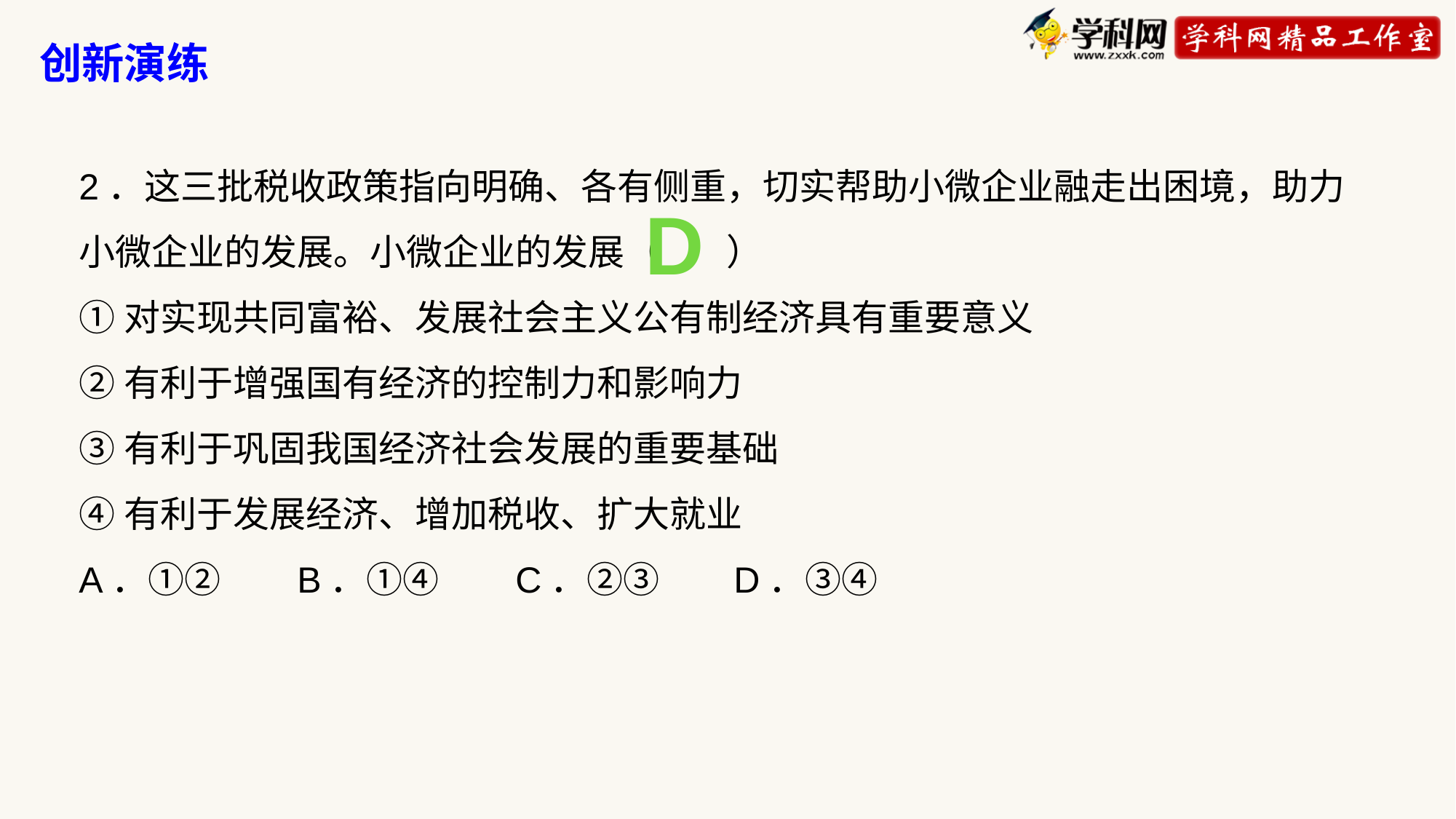

创新演练
2．这三批税收政策指向明确、各有侧重，切实帮助小微企业融走出困境，助力小微企业的发展。小微企业的发展（        ）
①对实现共同富裕、发展社会主义公有制经济具有重要意义
②有利于增强国有经济的控制力和影响力
③有利于巩固我国经济社会发展的重要基础
④有利于发展经济、增加税收、扩大就业
A．①②	B．①④	C．②③	D．③④
D